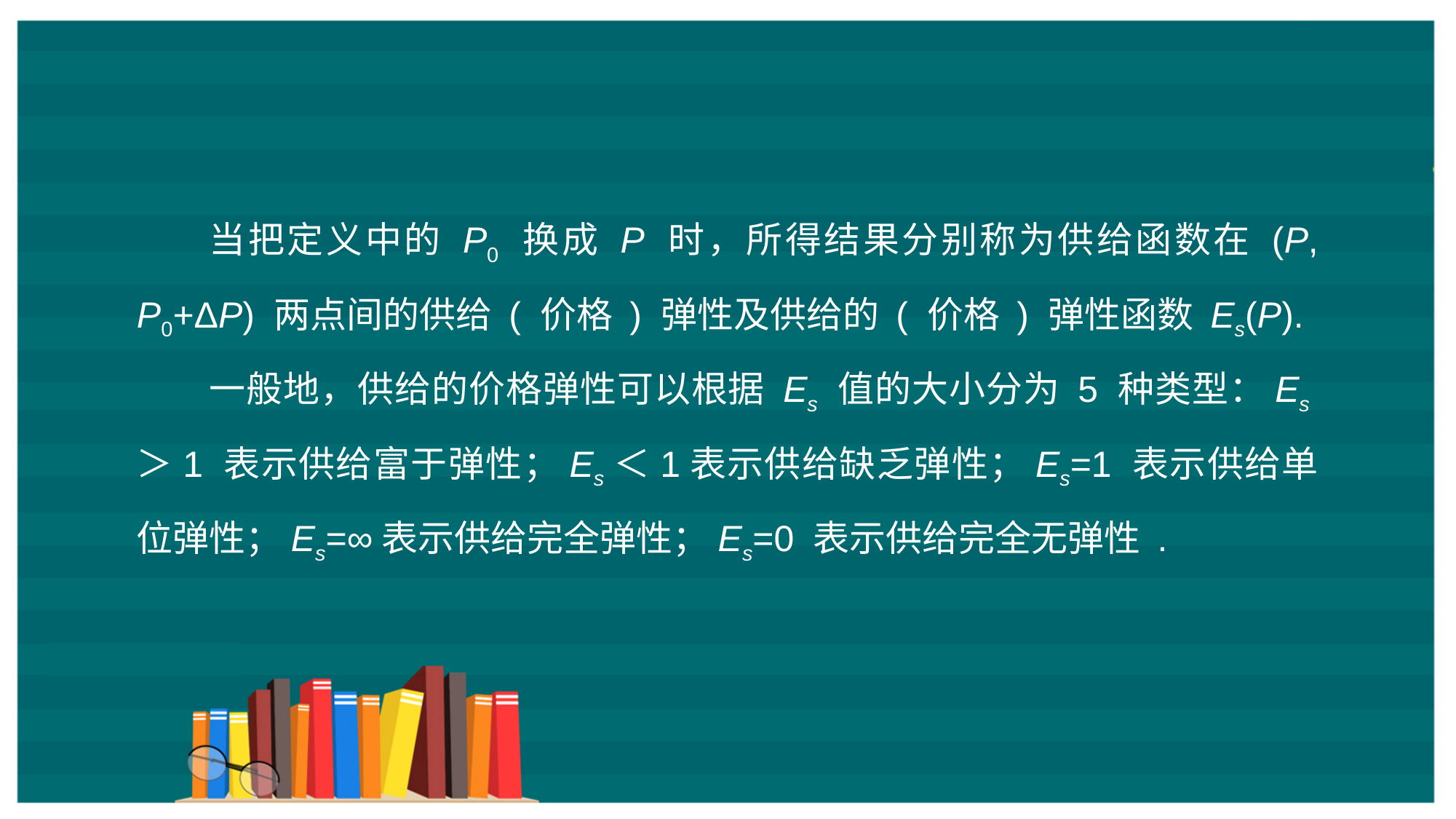

当把定义中的 P0 换成 P 时，所得结果分别称为供给函数在 (P, P0+ΔP) 两点间的供给 ( 价格 ) 弹性及供给的 ( 价格 ) 弹性函数 Es(P).
一般地，供给的价格弹性可以根据 Es 值的大小分为 5 种类型：Es＞1 表示供给富于弹性；Es＜1表示供给缺乏弹性；Es=1 表示供给单位弹性；Es=∞表示供给完全弹性；Es=0 表示供给完全无弹性 .